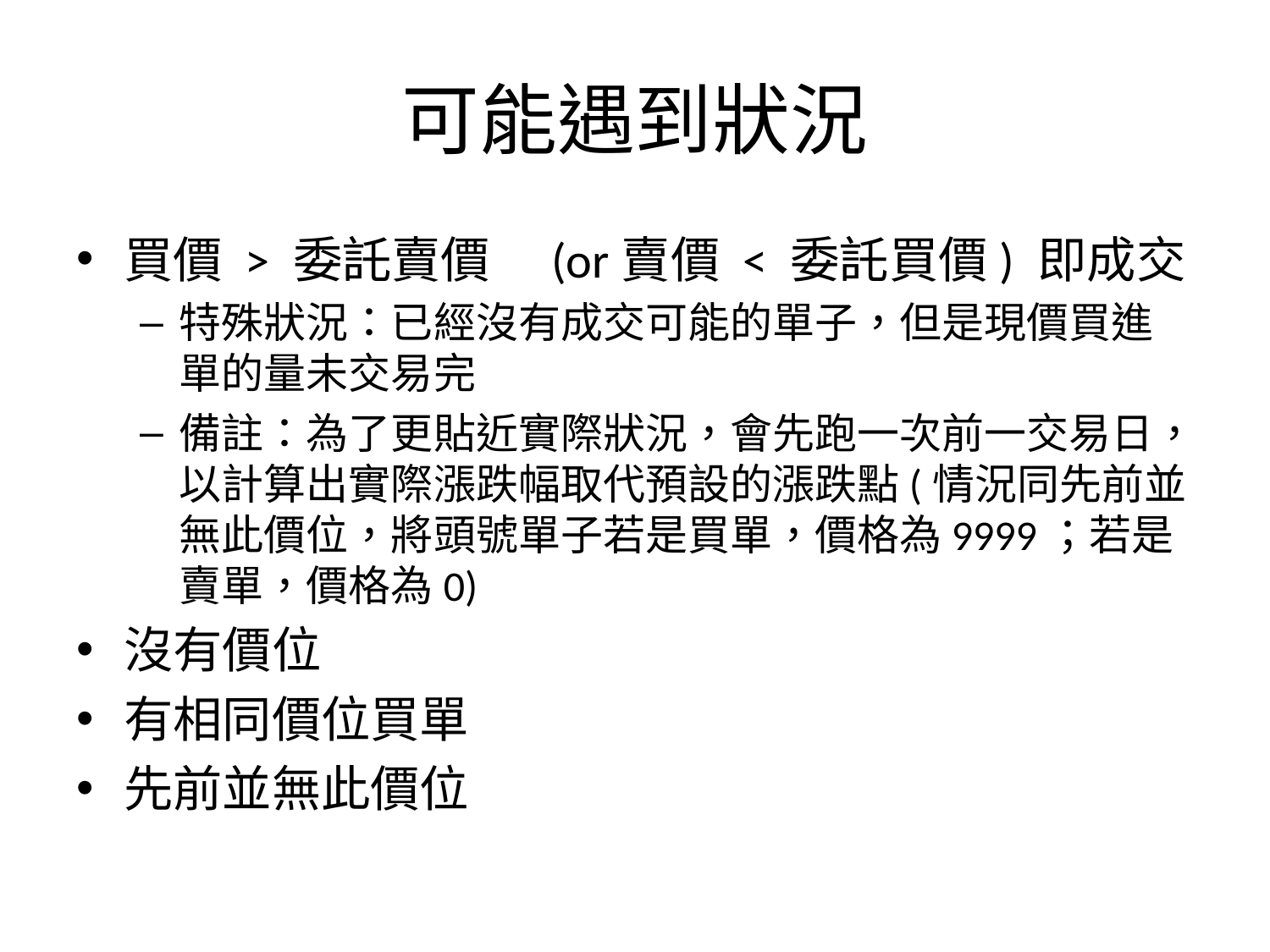

# 可能遇到狀況
買價 > 委託賣價　(or賣價 < 委託買價) 即成交
特殊狀況：已經沒有成交可能的單子，但是現價買進單的量未交易完
備註：為了更貼近實際狀況，會先跑一次前一交易日，以計算出實際漲跌幅取代預設的漲跌點(情況同先前並無此價位，將頭號單子若是買單，價格為9999；若是賣單，價格為0)
沒有價位
有相同價位買單
先前並無此價位